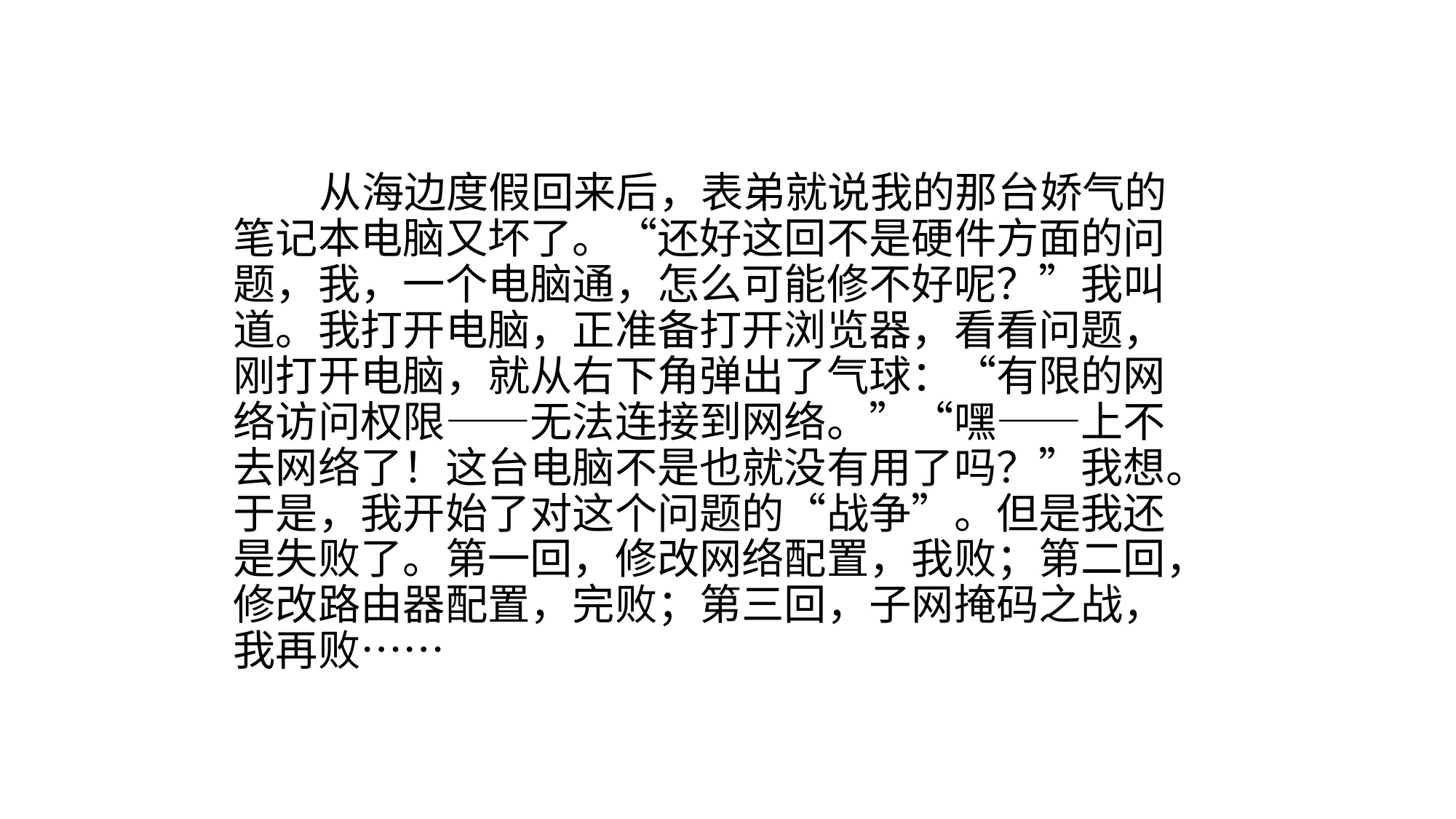

从海边度假回来后，表弟就说我的那台娇气的笔记本电脑又坏了。“还好这回不是硬件方面的问题，我，一个电脑通，怎么可能修不好呢？”我叫道。我打开电脑，正准备打开浏览器，看看问题，刚打开电脑，就从右下角弹出了气球：“有限的网络访问权限——无法连接到网络。”“嘿——上不去网络了！这台电脑不是也就没有用了吗？”我想。于是，我开始了对这个问题的“战争”。但是我还是失败了。第一回，修改网络配置，我败；第二回，修改路由器配置，完败；第三回，子网掩码之战，我再败……